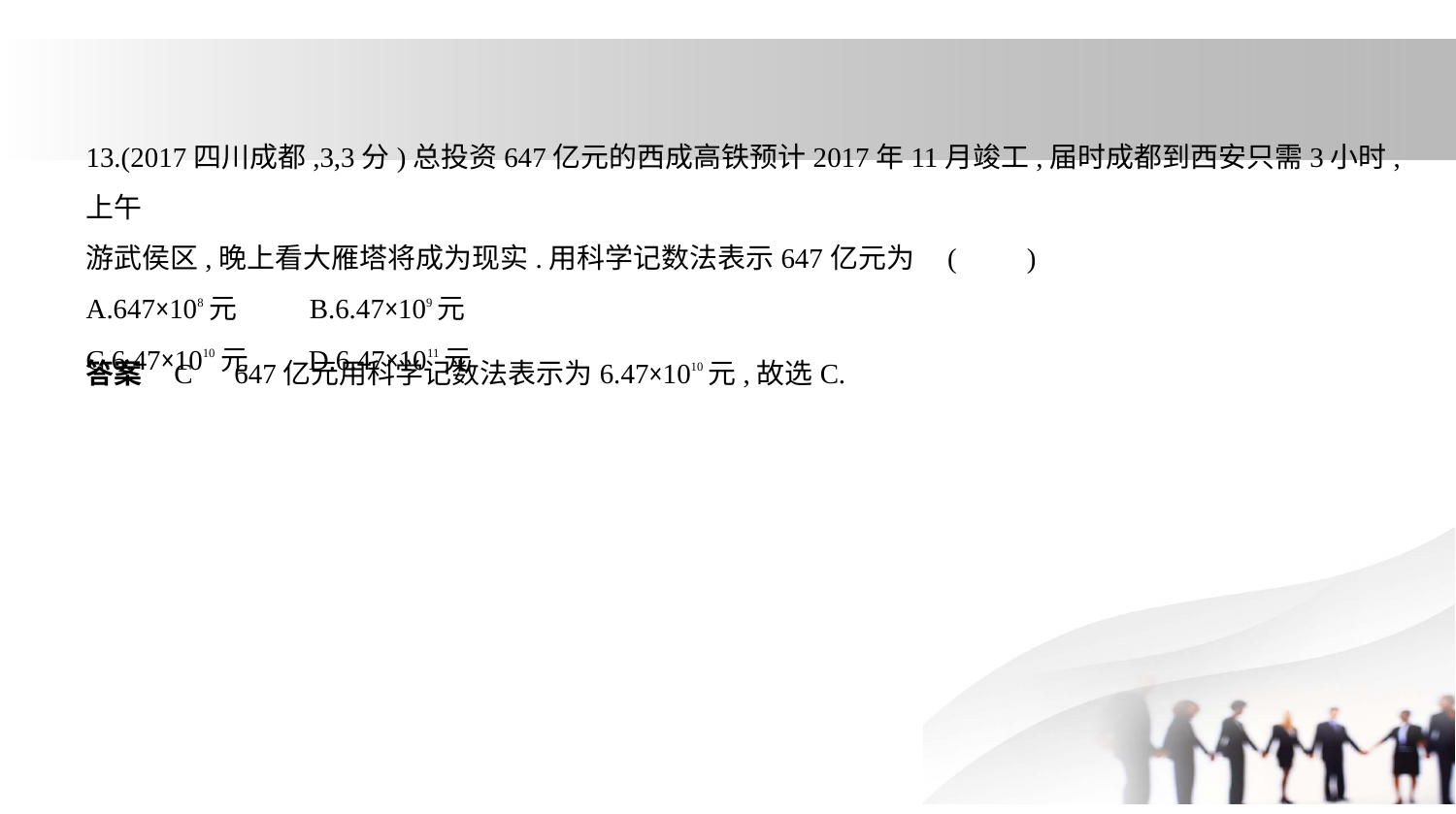

13.(2017四川成都,3,3分)总投资647亿元的西成高铁预计2017年11月竣工,届时成都到西安只需3小时,上午
游武侯区,晚上看大雁塔将成为现实.用科学记数法表示647亿元为 (　　)
A.647×108元　      B.6.47×109元
C.6.47×1010元　    D.6.47×1011元
答案    C　647亿元用科学记数法表示为6.47×1010元,故选C.